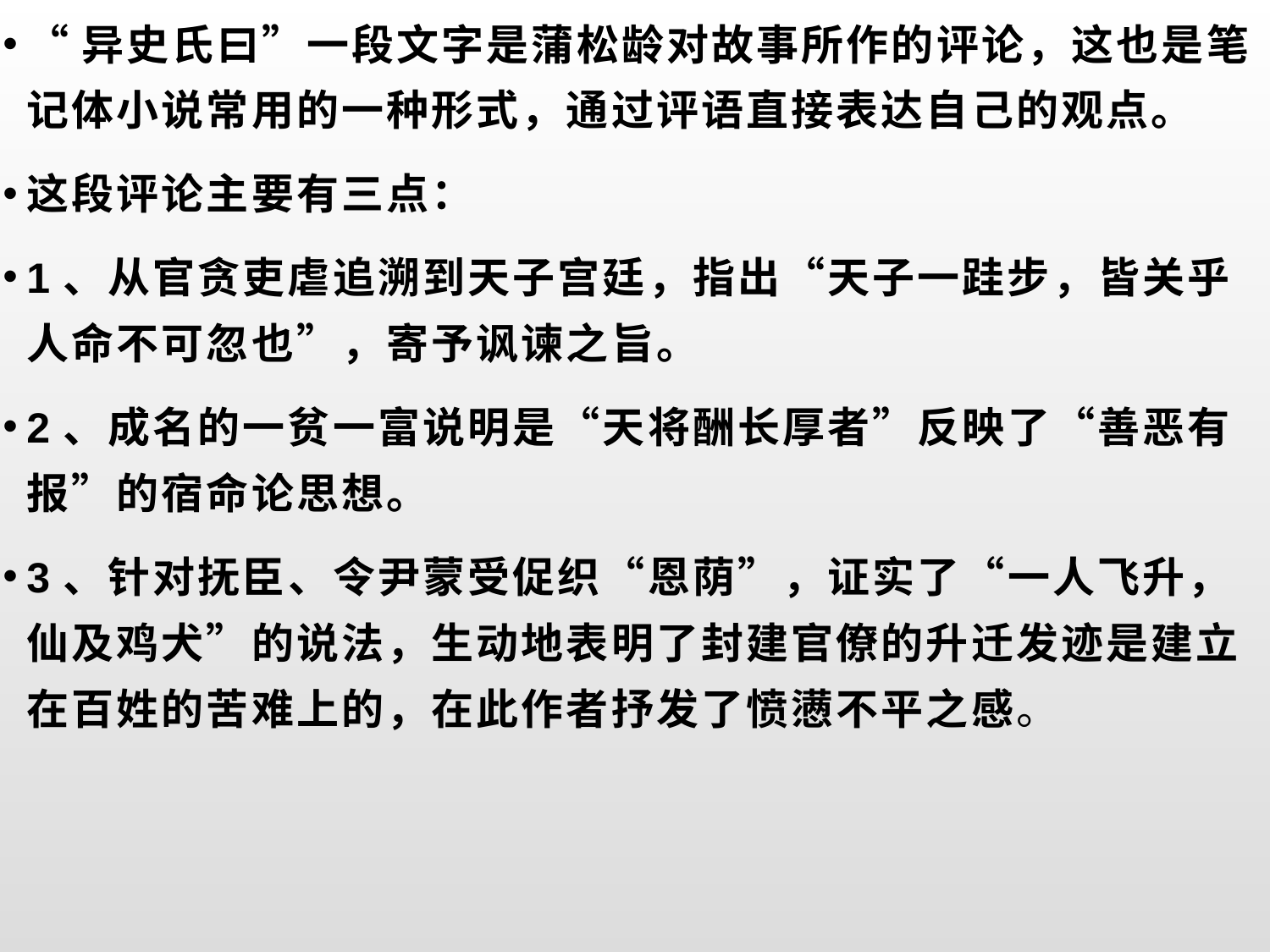

“异史氏曰”一段文字是蒲松龄对故事所作的评论，这也是笔记体小说常用的一种形式，通过评语直接表达自己的观点。
这段评论主要有三点：
1、从官贪吏虐追溯到天子宫廷，指出“天子一跬步，皆关乎人命不可忽也”，寄予讽谏之旨。
2、成名的一贫一富说明是“天将酬长厚者”反映了“善恶有报”的宿命论思想。
3、针对抚臣、令尹蒙受促织“恩荫”，证实了“一人飞升，仙及鸡犬”的说法，生动地表明了封建官僚的升迁发迹是建立在百姓的苦难上的，在此作者抒发了愤懑不平之感。